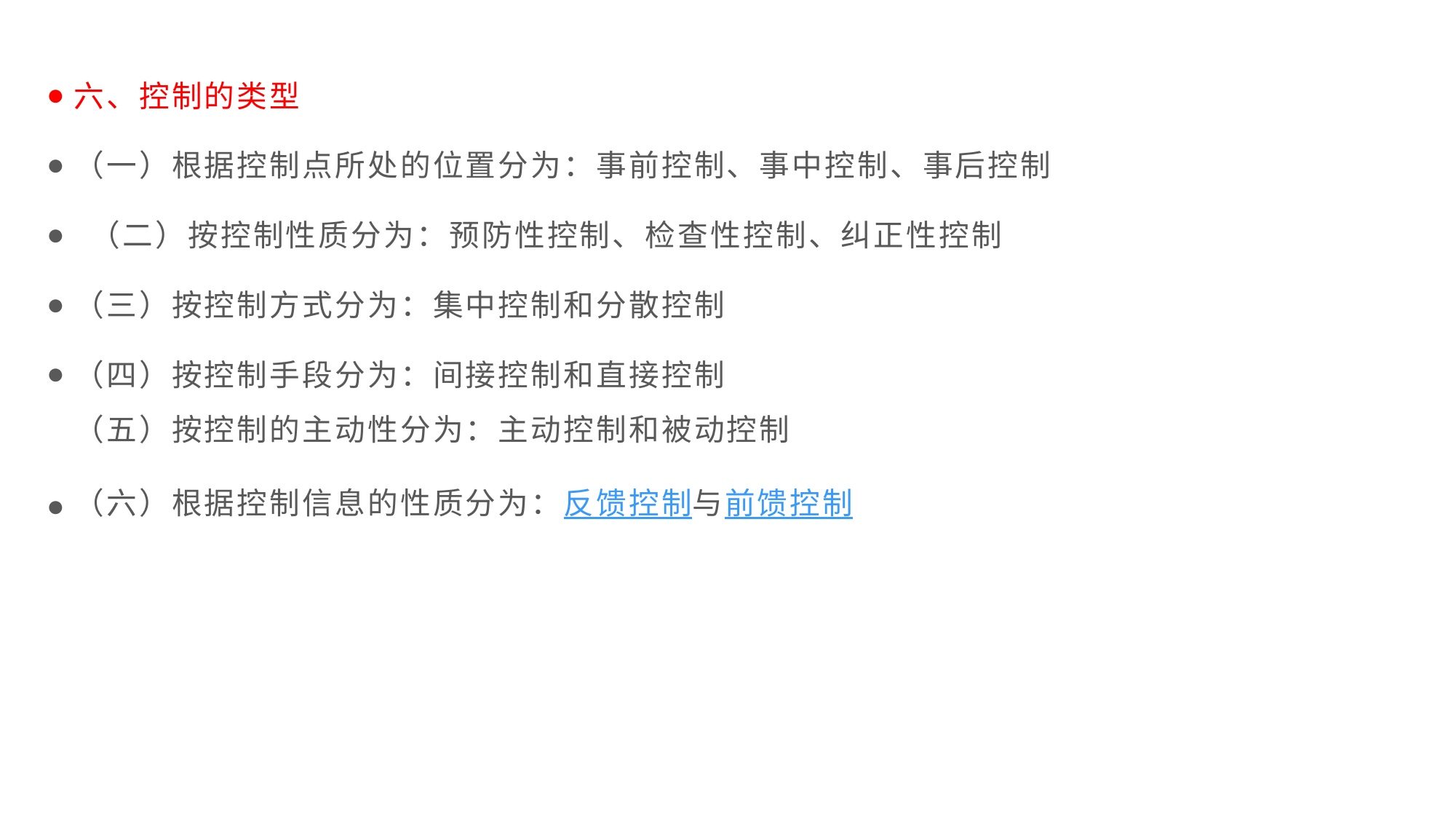

六、控制的类型
（一）根据控制点所处的位置分为：事前控制、事中控制、事后控制
 （二）按控制性质分为：预防性控制、检查性控制、纠正性控制
（三）按控制方式分为：集中控制和分散控制
（四）按控制手段分为：间接控制和直接控制
（五）按控制的主动性分为：主动控制和被动控制
（六）根据控制信息的性质分为：反馈控制与前馈控制
21